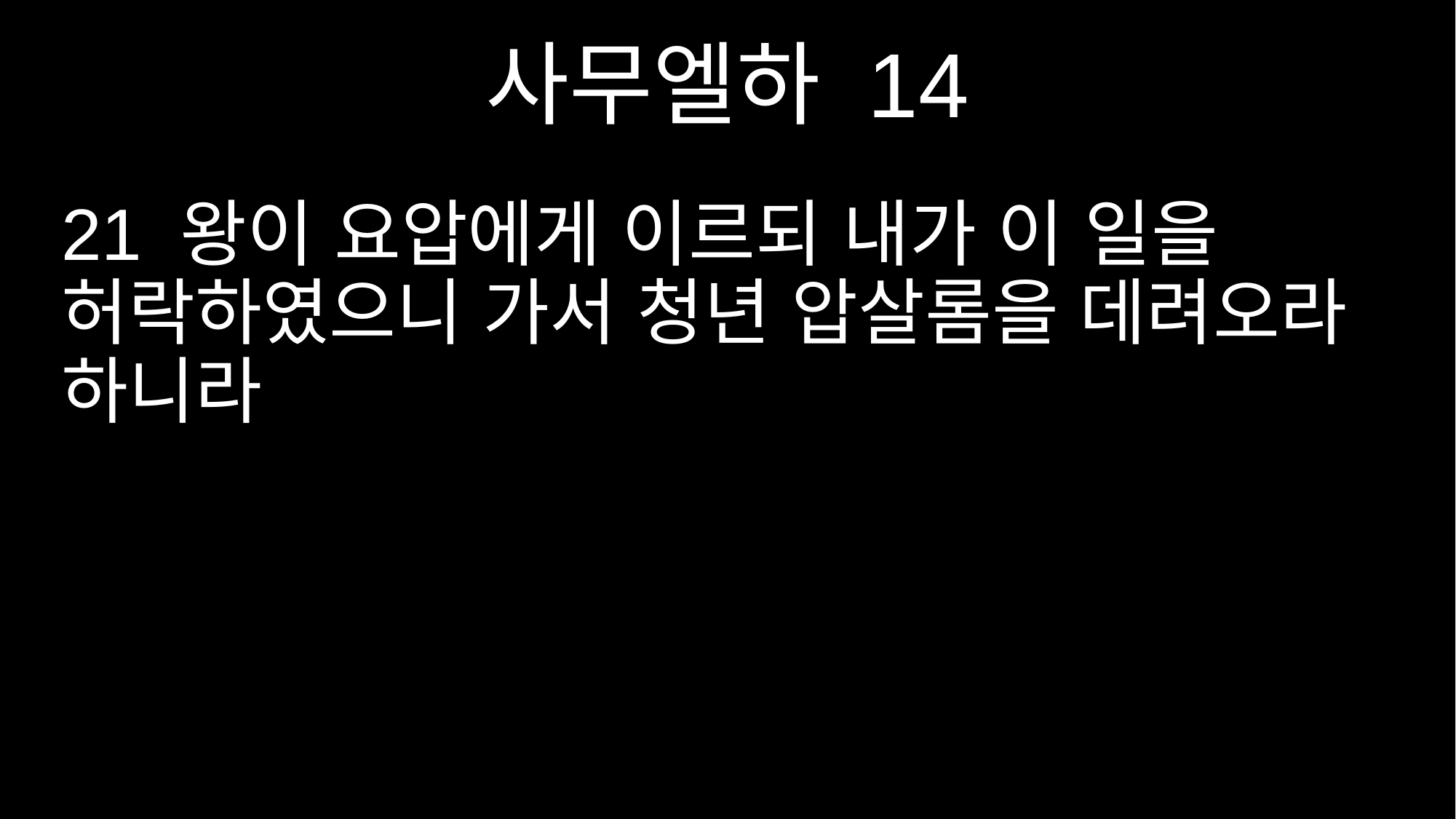

사무엘하 14
21 왕이 요압에게 이르되 내가 이 일을 허락하였으니 가서 청년 압살롬을 데려오라 하니라